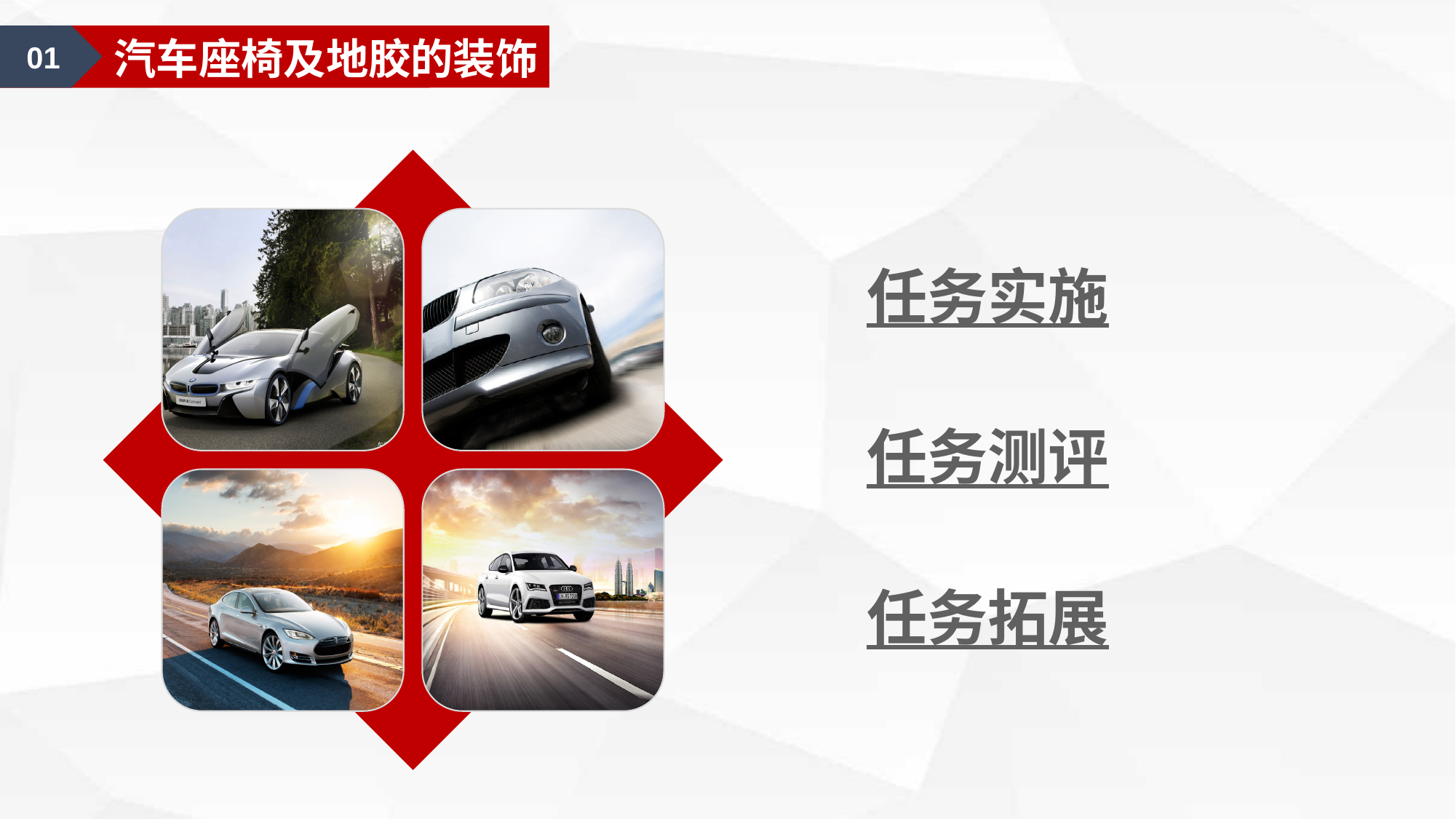

01
车身大包围装饰

01
汽车座椅及地胶的装饰

任务实施

任务测评

任务拓展